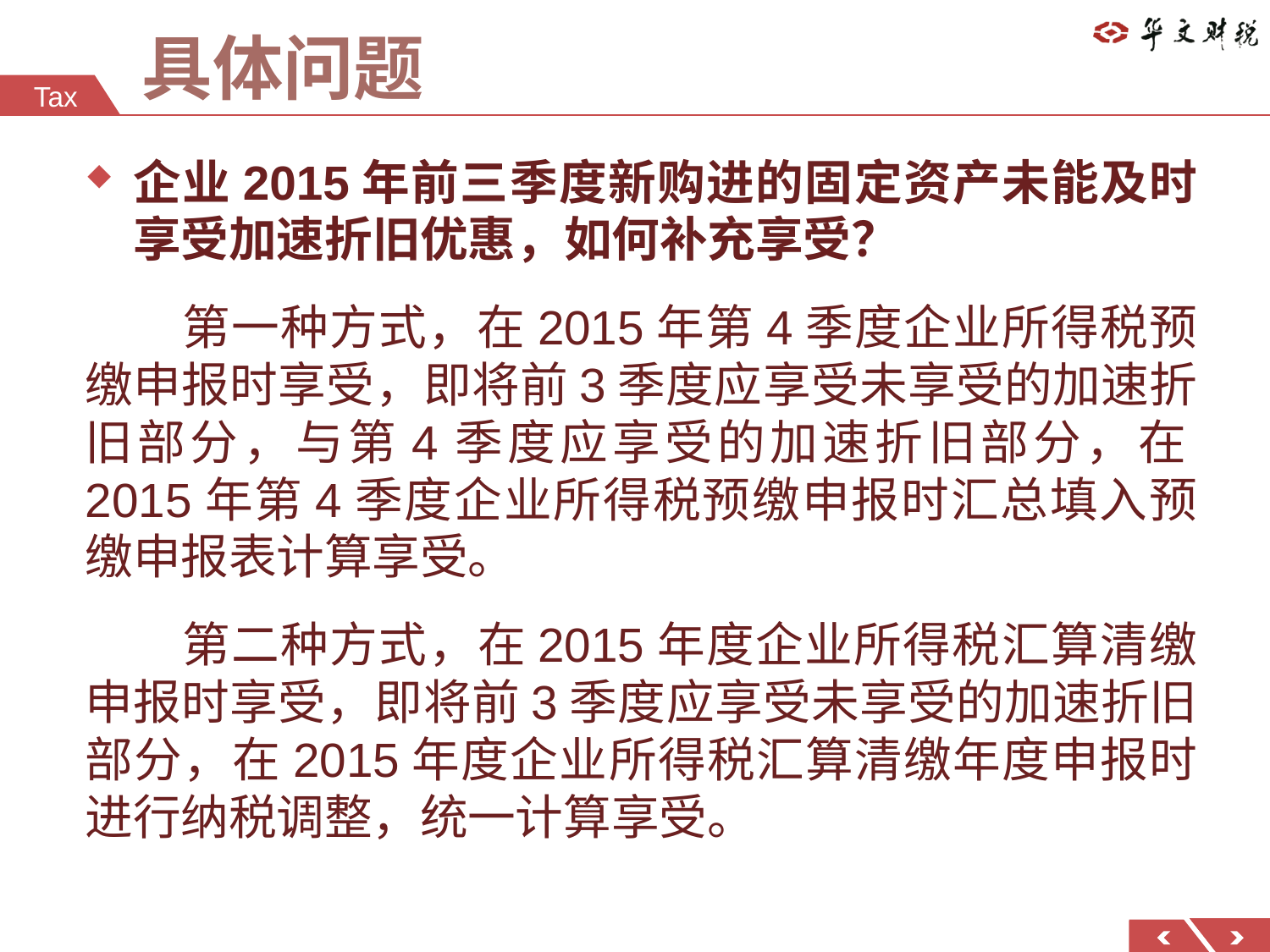

# 具体问题
企业2015年前三季度新购进的固定资产未能及时享受加速折旧优惠，如何补充享受？
第一种方式，在2015年第4季度企业所得税预缴申报时享受，即将前3季度应享受未享受的加速折旧部分，与第4季度应享受的加速折旧部分，在2015年第4季度企业所得税预缴申报时汇总填入预缴申报表计算享受。
第二种方式，在2015年度企业所得税汇算清缴申报时享受，即将前3季度应享受未享受的加速折旧部分，在2015年度企业所得税汇算清缴年度申报时进行纳税调整，统一计算享受。